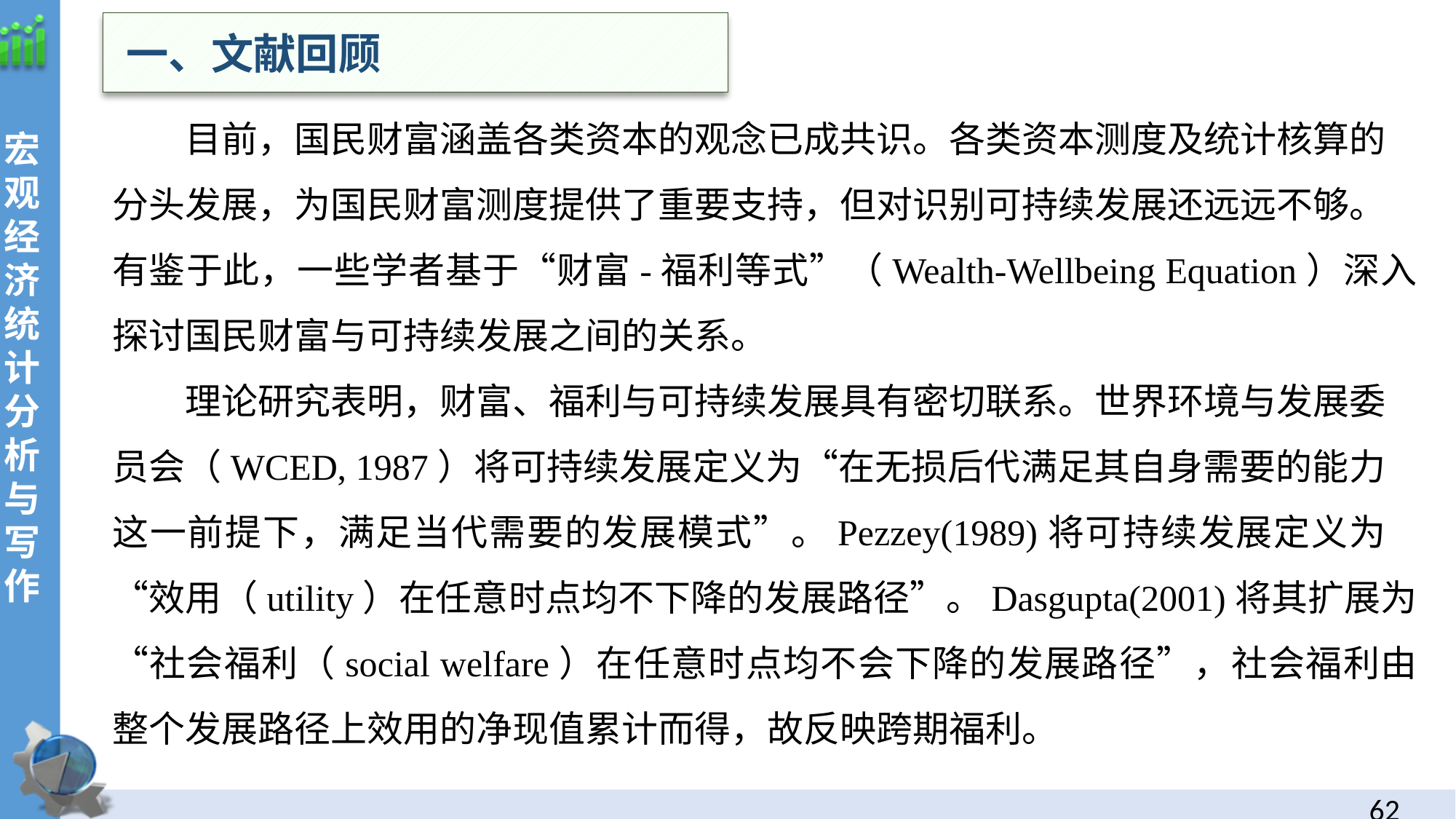

一、文献回顾

目前，国民财富涵盖各类资本的观念已成共识。各类资本测度及统计核算的分头发展，为国民财富测度提供了重要支持，但对识别可持续发展还远远不够。有鉴于此，一些学者基于“财富-福利等式”（Wealth-Wellbeing Equation）深入探讨国民财富与可持续发展之间的关系。
理论研究表明，财富、福利与可持续发展具有密切联系。世界环境与发展委员会（WCED, 1987）将可持续发展定义为“在无损后代满足其自身需要的能力这一前提下，满足当代需要的发展模式”。Pezzey(1989)将可持续发展定义为“效用（utility）在任意时点均不下降的发展路径”。Dasgupta(2001)将其扩展为“社会福利（social welfare）在任意时点均不会下降的发展路径”，社会福利由整个发展路径上效用的净现值累计而得，故反映跨期福利。

62